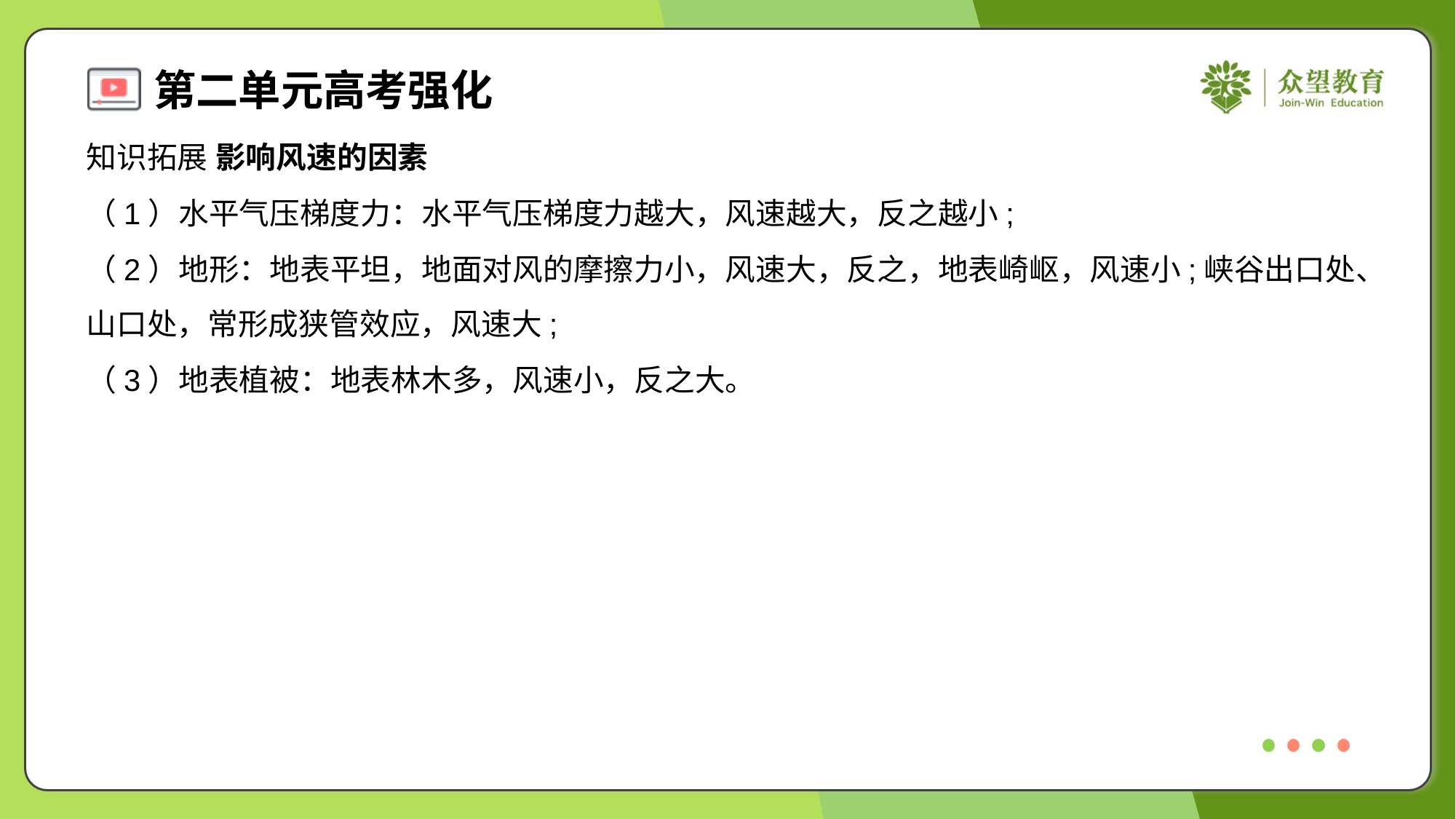

知识拓展 影响风速的因素
（1）水平气压梯度力：水平气压梯度力越大，风速越大，反之越小;
（2）地形：地表平坦，地面对风的摩擦力小，风速大，反之，地表崎岖，风速小;峡谷出口处、
山口处，常形成狭管效应，风速大;
（3）地表植被：地表林木多，风速小，反之大。